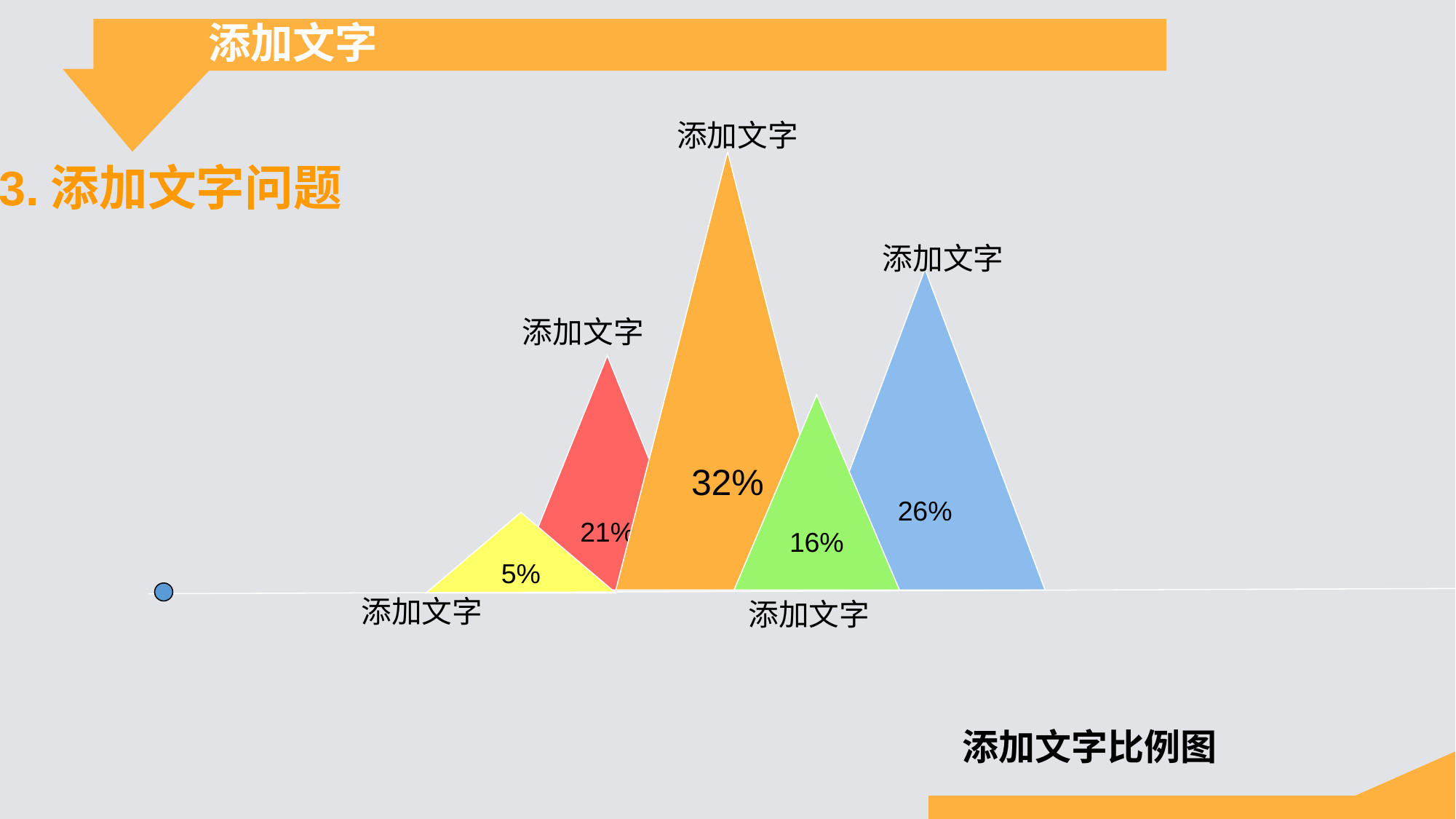

添加文字

添加文字
3.添加文字问题
32%
添加文字
26%
添加文字
21%
16%
5%

添加文字

添加文字
添加文字比例图